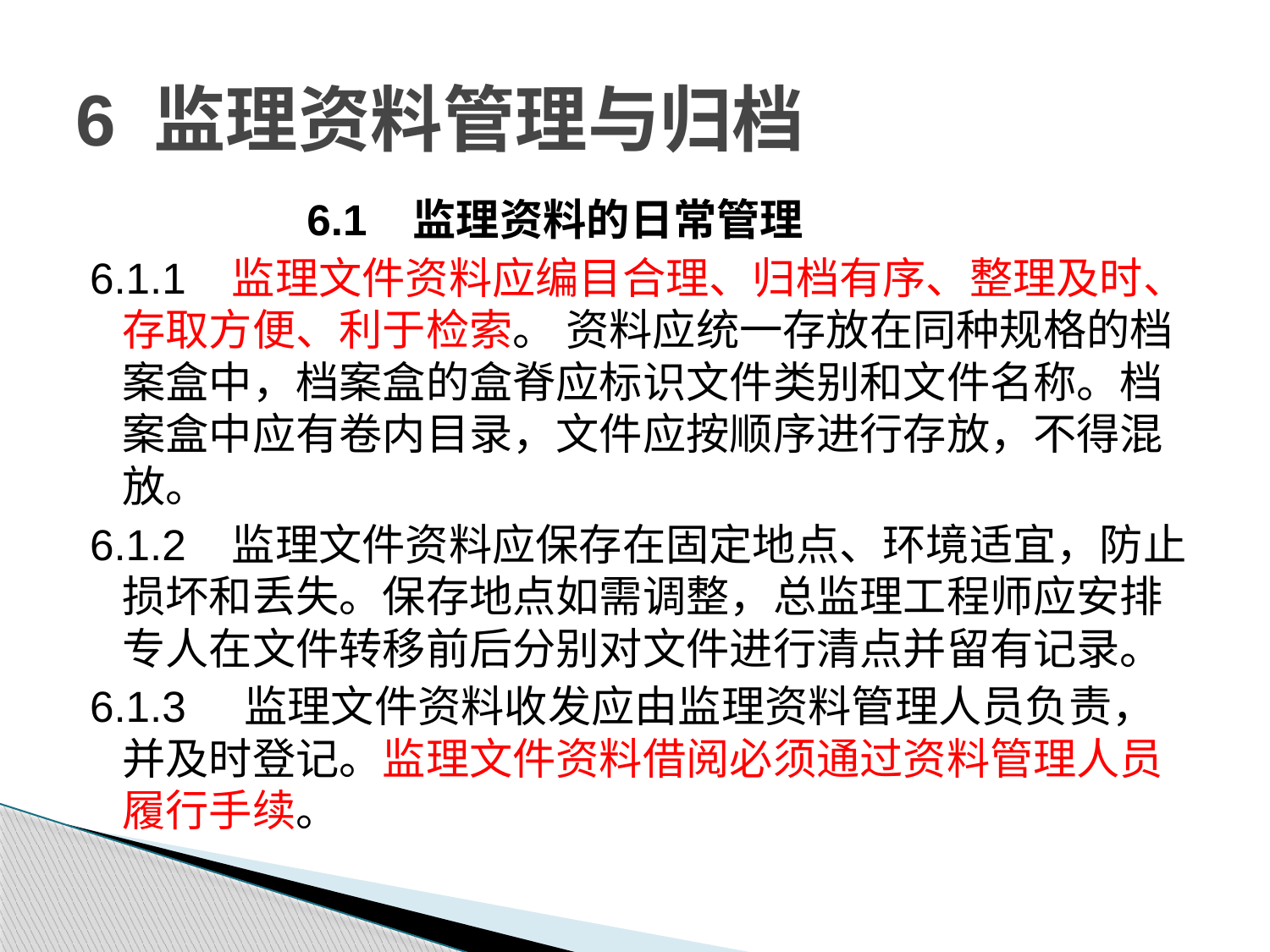

# 6 监理资料管理与归档
                  6.1   监理资料的日常管理
6.1.1   监理文件资料应编目合理、归档有序、整理及时、存取方便、利于检索。 资料应统一存放在同种规格的档案盒中，档案盒的盒脊应标识文件类别和文件名称。档案盒中应有卷内目录，文件应按顺序进行存放，不得混放。
6.1.2   监理文件资料应保存在固定地点、环境适宜，防止损坏和丢失。保存地点如需调整，总监理工程师应安排专人在文件转移前后分别对文件进行清点并留有记录。
6.1.3    监理文件资料收发应由监理资料管理人员负责，并及时登记。监理文件资料借阅必须通过资料管理人员履行手续。